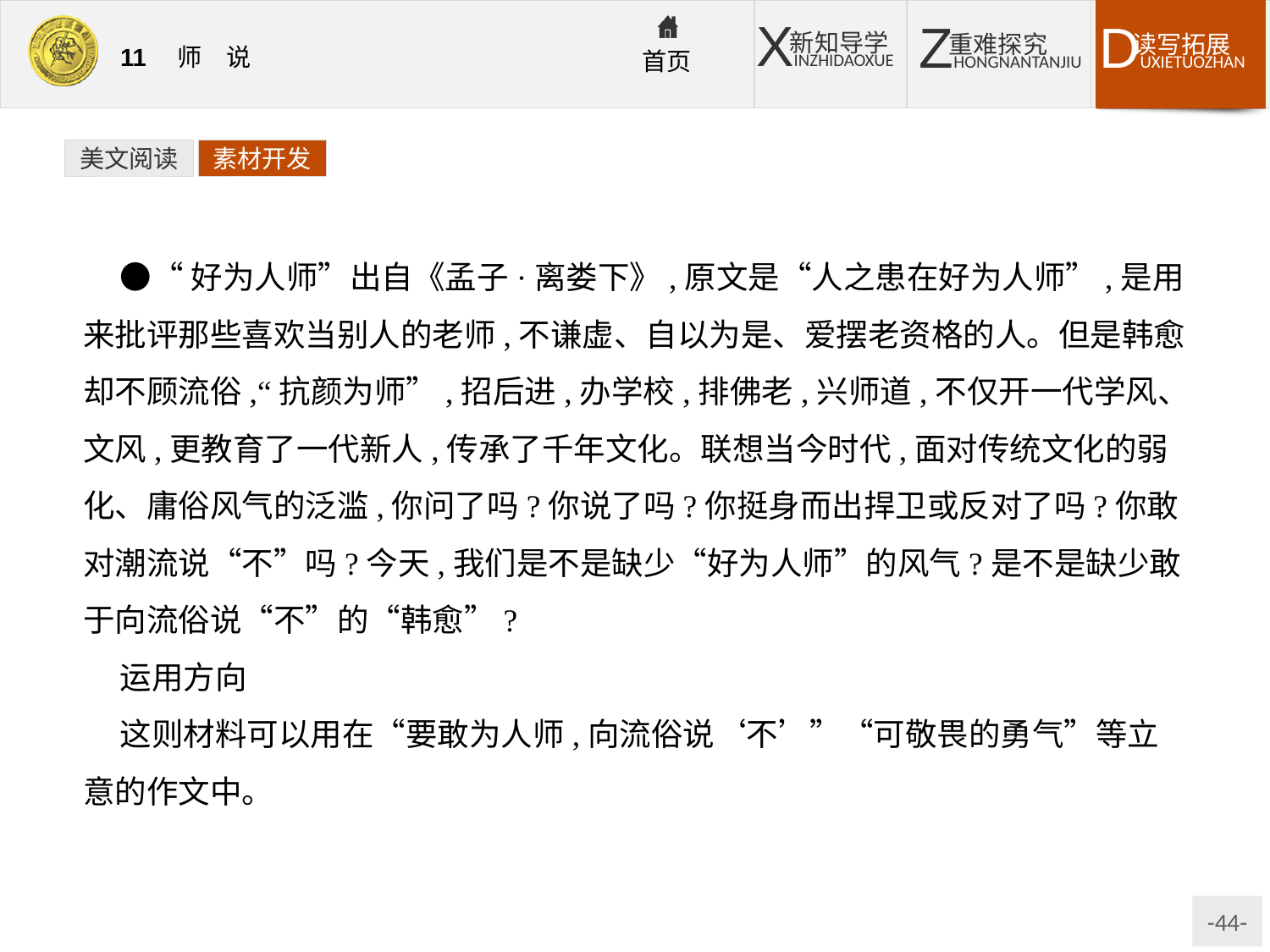

美文阅读
素材开发
●“好为人师”出自《孟子·离娄下》,原文是“人之患在好为人师”,是用来批评那些喜欢当别人的老师,不谦虚、自以为是、爱摆老资格的人。但是韩愈却不顾流俗,“抗颜为师”,招后进,办学校,排佛老,兴师道,不仅开一代学风、文风,更教育了一代新人,传承了千年文化。联想当今时代,面对传统文化的弱化、庸俗风气的泛滥,你问了吗?你说了吗?你挺身而出捍卫或反对了吗?你敢对潮流说“不”吗?今天,我们是不是缺少“好为人师”的风气?是不是缺少敢于向流俗说“不”的“韩愈”?
运用方向
这则材料可以用在“要敢为人师,向流俗说‘不’”“可敬畏的勇气”等立意的作文中。